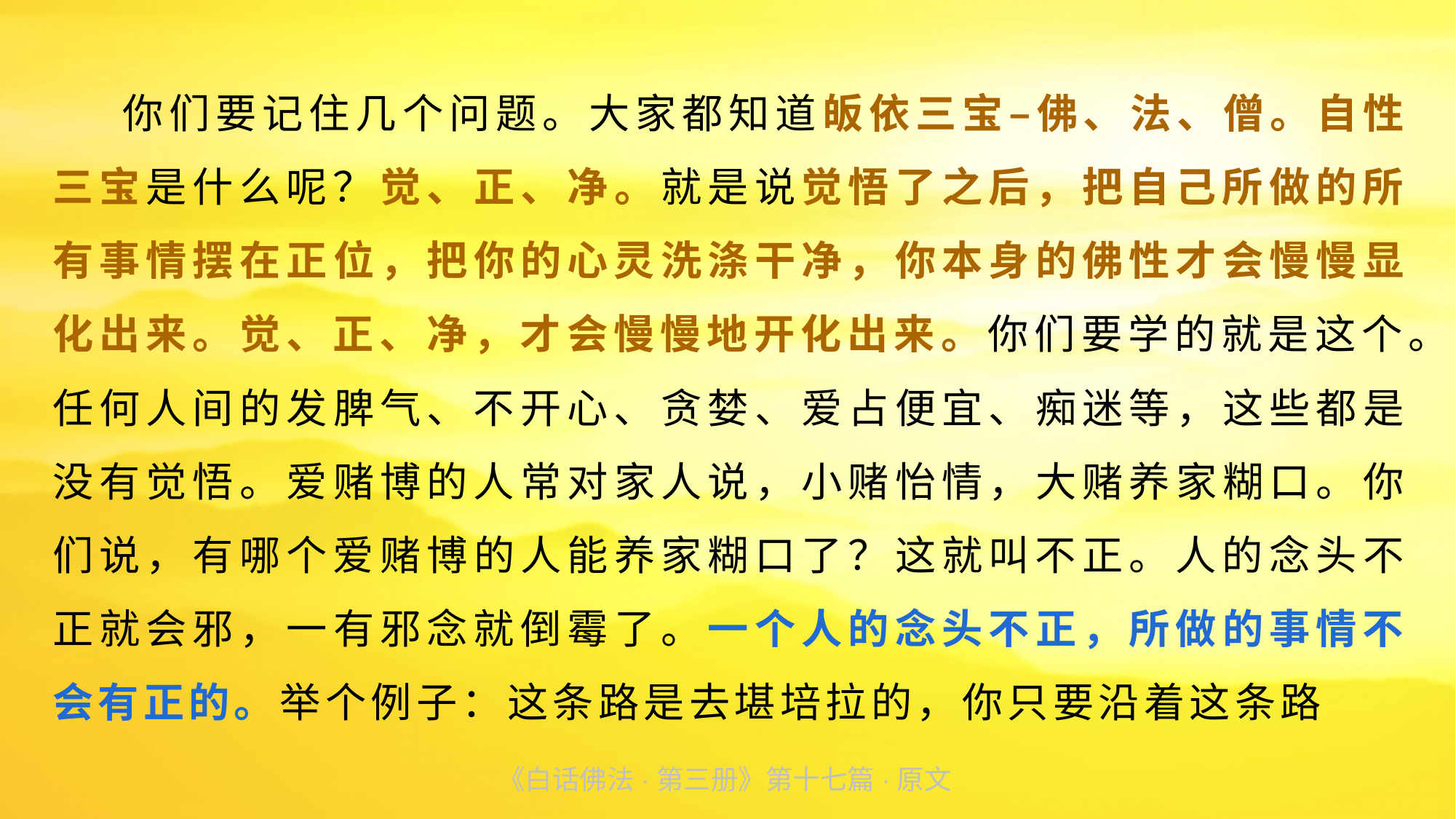

你们要记住几个问题。大家都知道皈依三宝–佛、法、僧。自性三宝是什么呢？觉、正、净。就是说觉悟了之后，把自己所做的所有事情摆在正位，把你的心灵洗涤干净，你本身的佛性才会慢慢显化出来。觉、正、净，才会慢慢地开化出来。你们要学的就是这个。任何人间的发脾气、不开心、贪婪、爱占便宜、痴迷等，这些都是没有觉悟。爱赌博的人常对家人说，小赌怡情，大赌养家糊口。你们说，有哪个爱赌博的人能养家糊口了？这就叫不正。人的念头不正就会邪，一有邪念就倒霉了。一个人的念头不正，所做的事情不会有正的。举个例子：这条路是去堪培拉的，你只要沿着这条路
《白话佛法·第三册》第十七篇·原文